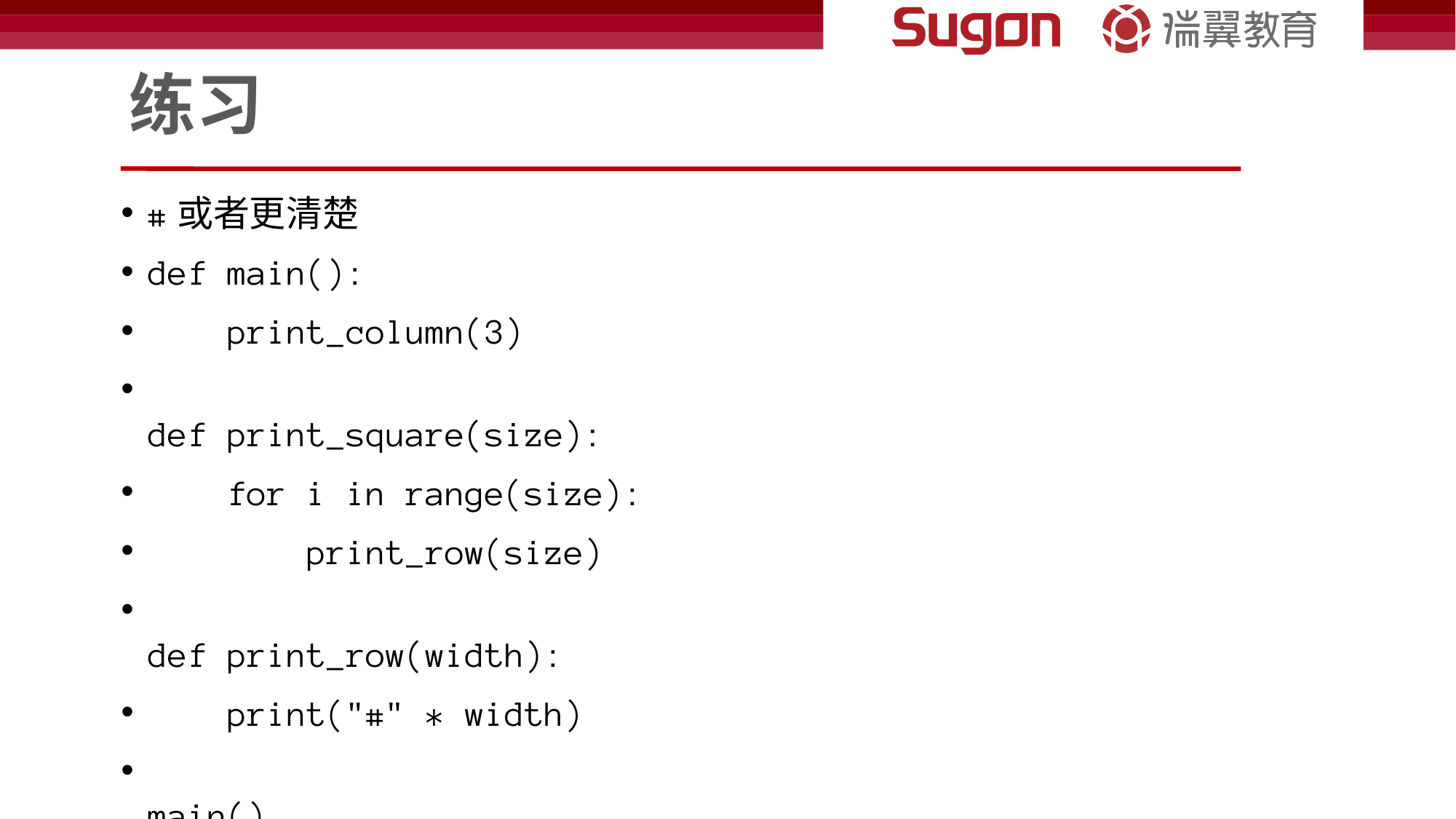

# 练习
#或者更清楚
def main():
    print_column(3)
def print_square(size):
    for i in range(size):
        print_row(size)
def print_row(width):
    print("#" * width)
main()